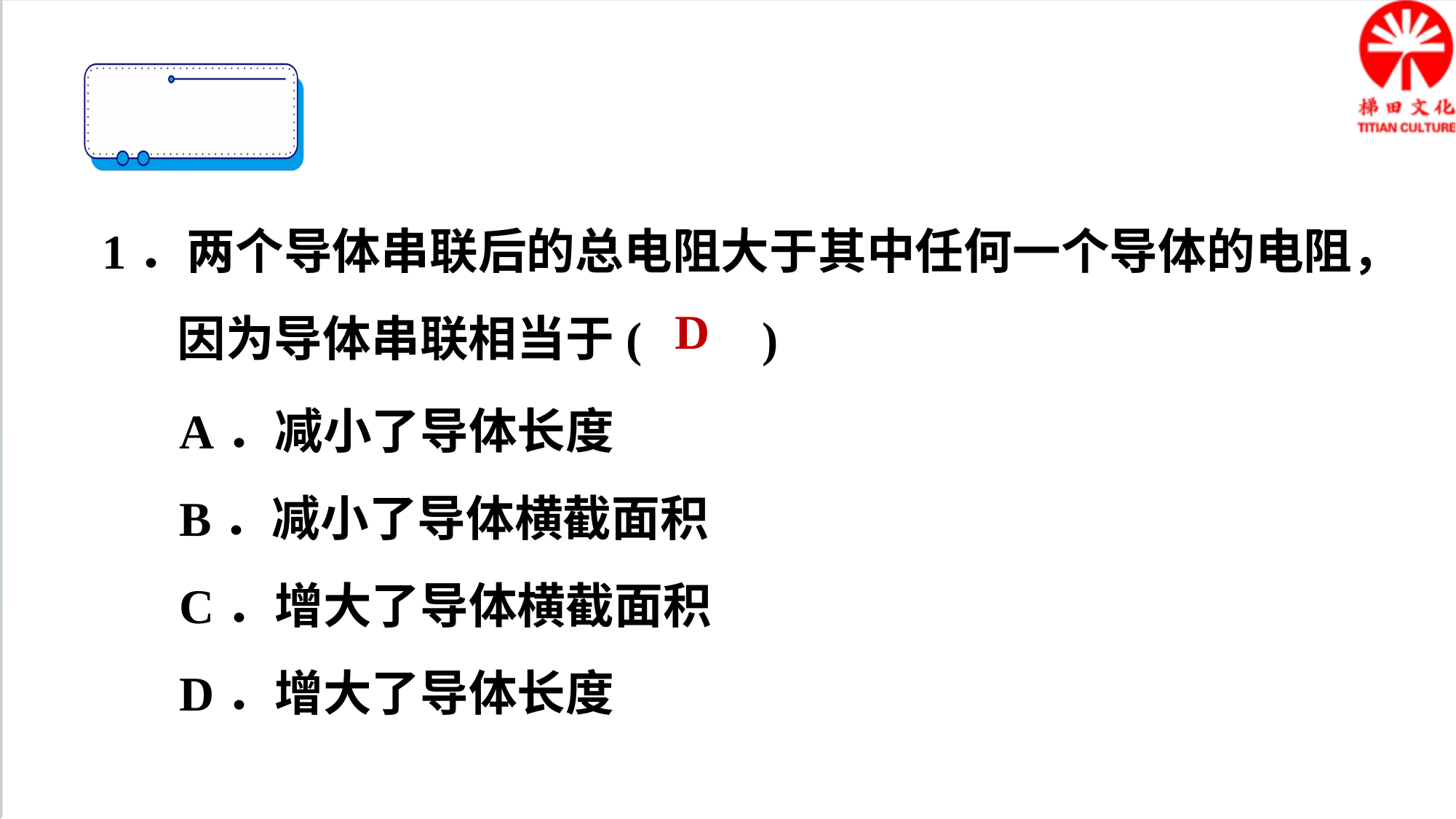

1．两个导体串联后的总电阻大于其中任何一个导体的电阻，因为导体串联相当于(　　)
D
A．减小了导体长度
B．减小了导体横截面积
C．增大了导体横截面积
D．增大了导体长度